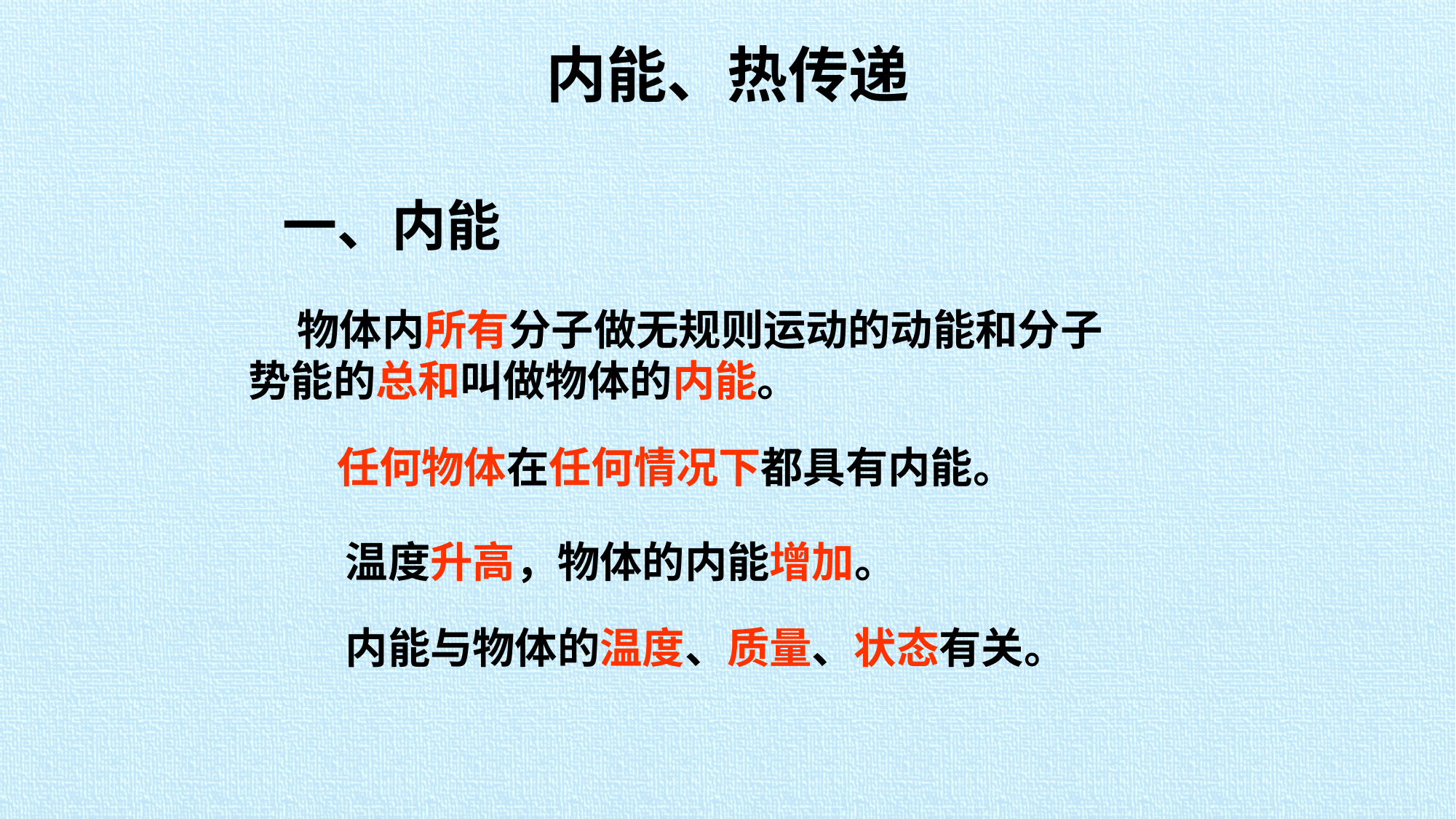

内能、热传递
一、内能
    物体内所有分子做无规则运动的动能和分子势能的总和叫做物体的内能。
 任何物体在任何情况下都具有内能。
 温度升高，物体的内能增加。
 内能与物体的温度、质量、状态有关。